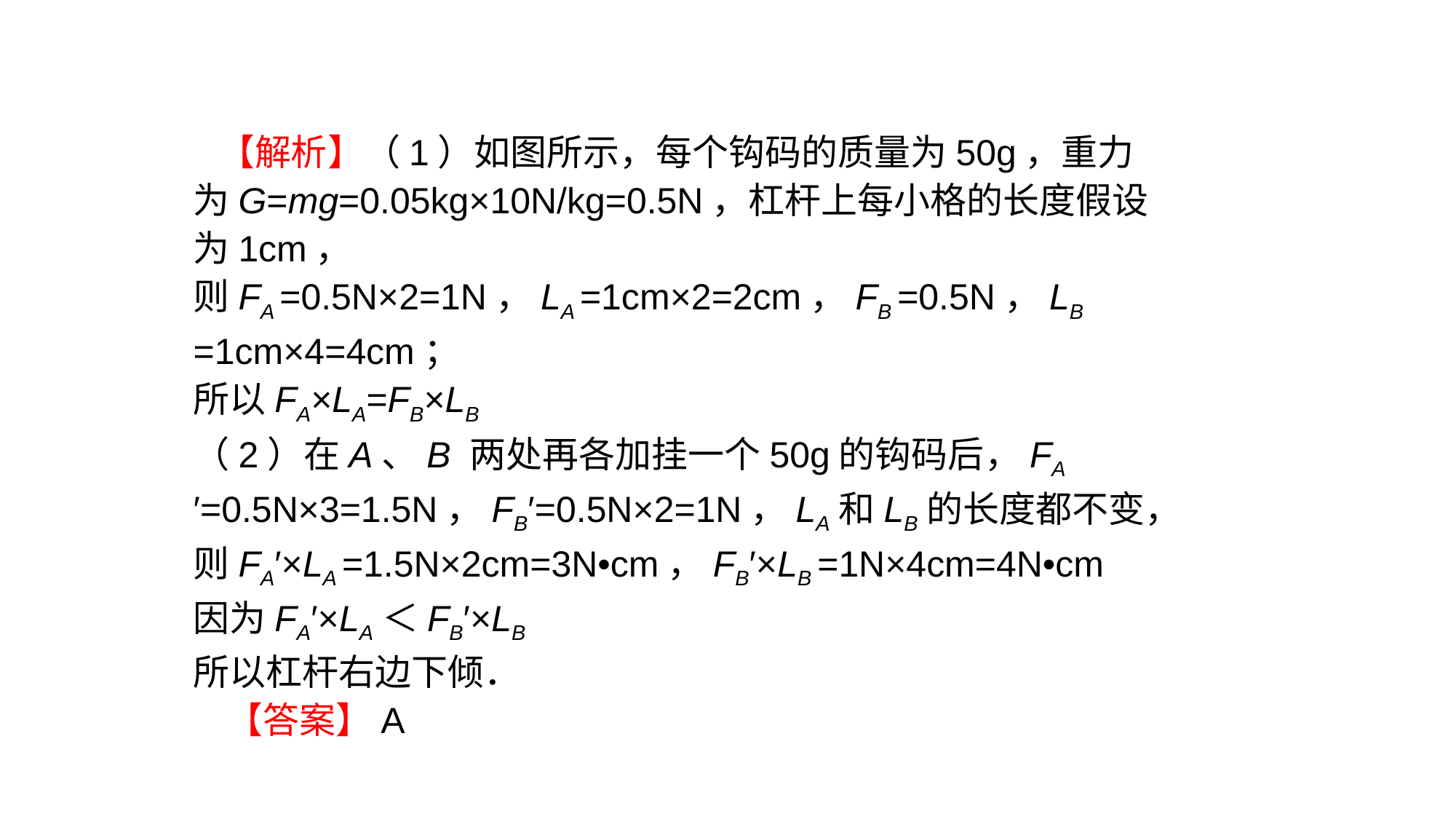

【解析】（1）如图所示，每个钩码的质量为50g，重力为G=mg=0.05kg×10N/kg=0.5N，杠杆上每小格的长度假设为1cm，
则FA =0.5N×2=1N，LA =1cm×2=2cm，FB =0.5N，LB =1cm×4=4cm；
所以FA×LA=FB×LB
（2）在A、B 两处再各加挂一个50g的钩码后，FA′=0.5N×3=1.5N，FB′=0.5N×2=1N，LA和LB的长度都不变，
则FA′×LA =1.5N×2cm=3N•cm，FB′×LB =1N×4cm=4N•cm
因为FA′×LA＜FB′×LB
所以杠杆右边下倾．
   【答案】A